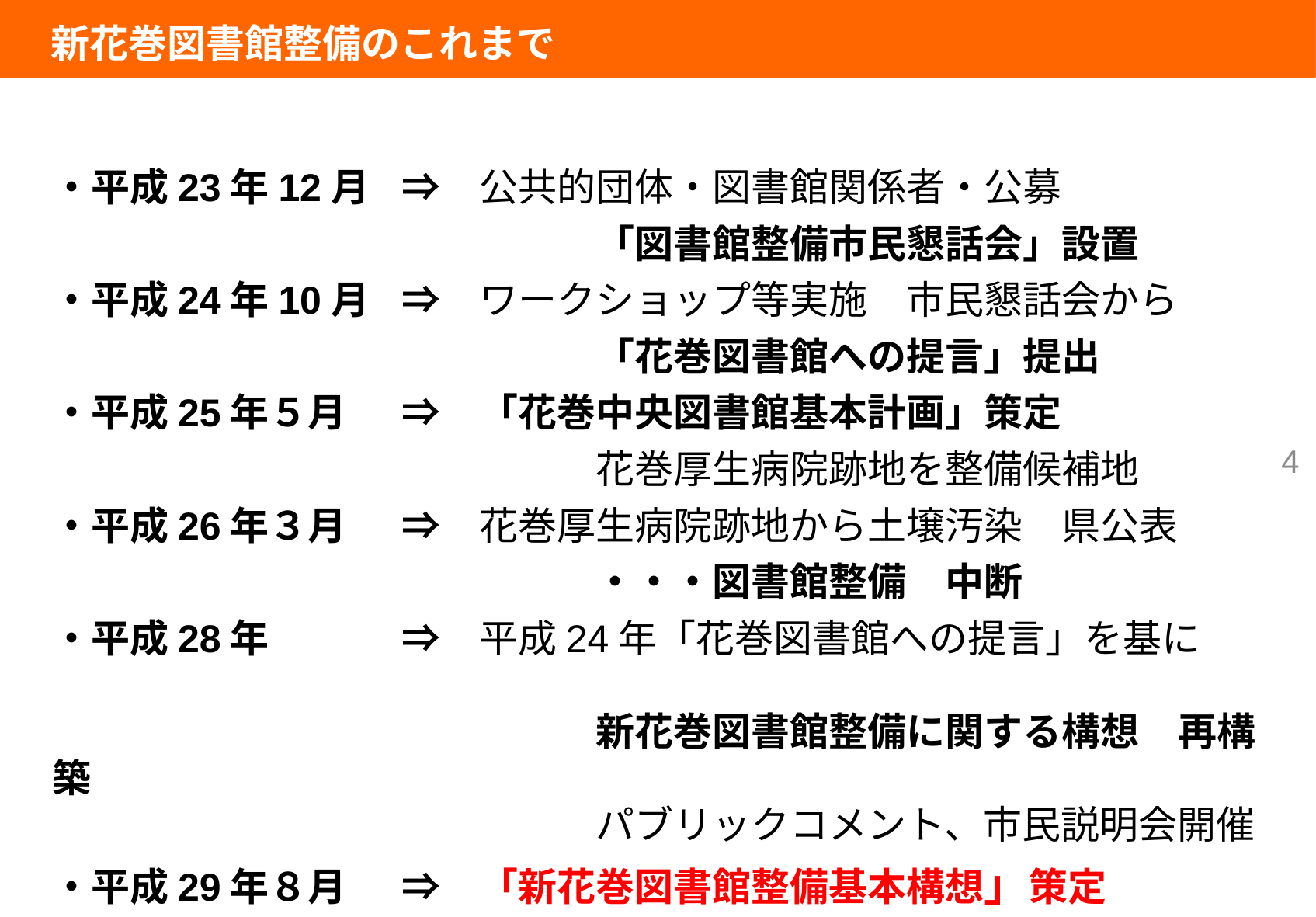

# 新花巻図書館整備のこれまで
・平成23年12月	⇒　公共的団体・図書館関係者・公募
　　　　　　　　　	　　「図書館整備市民懇話会」設置
・平成24年10月	⇒　ワークショップ等実施　市民懇話会から
　　　　　　　　　	　　「花巻図書館への提言」提出
・平成25年５月	⇒　「花巻中央図書館基本計画」策定
　　　　　　　　　	　　花巻厚生病院跡地を整備候補地
・平成26年３月	⇒　花巻厚生病院跡地から土壌汚染　県公表
　　　　　　　　　	　　・・・図書館整備　中断
・平成28年　　	⇒　平成24年「花巻図書館への提言」を基に　　　
　　　　　　　　　	　　新花巻図書館整備に関する構想　再構築
　　　　　　　　　	　　パブリックコメント、市民説明会開催
・平成29年８月　	⇒　「新花巻図書館整備基本構想」策定
4